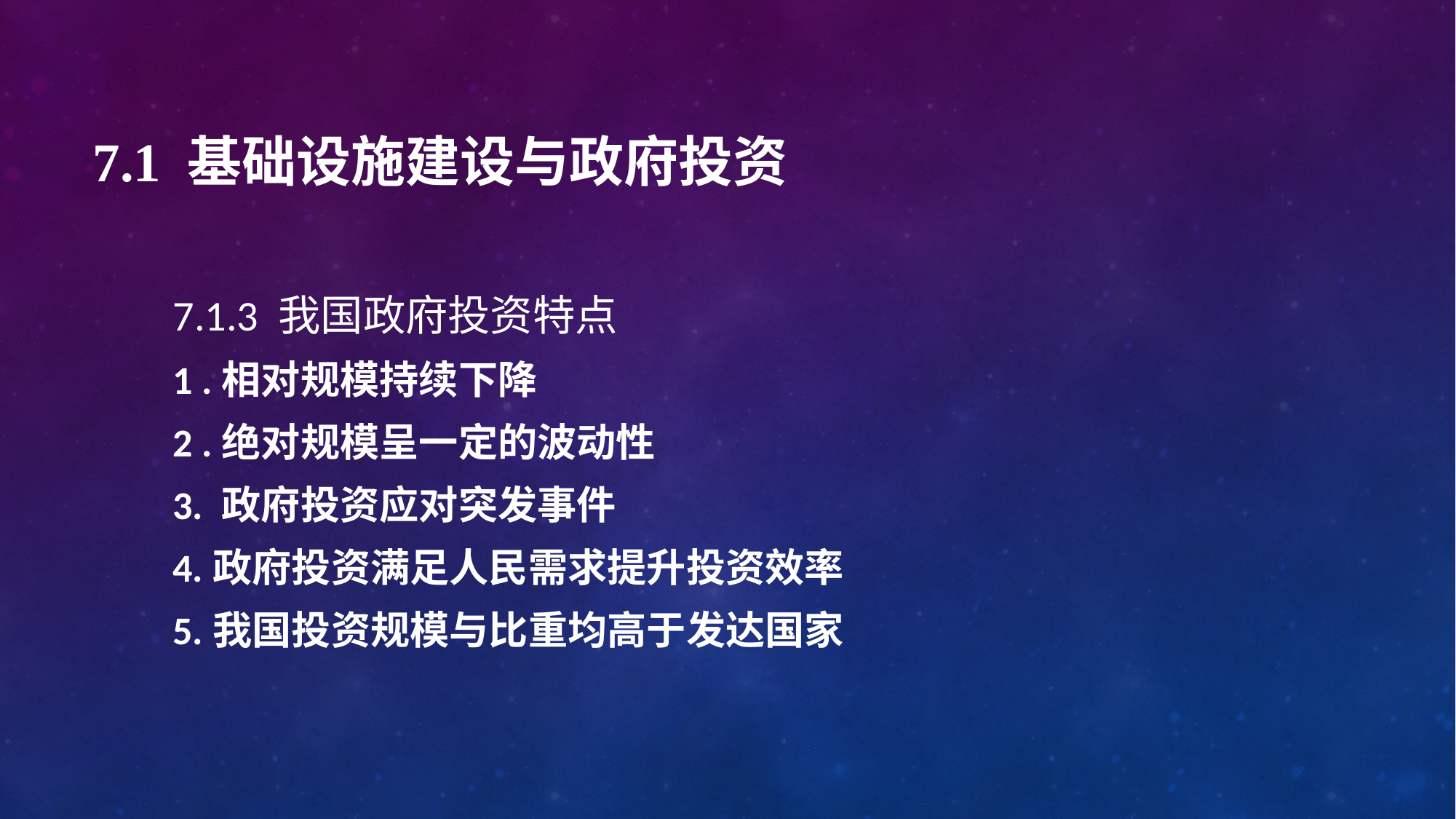

# 7.1 基础设施建设与政府投资
7.1.3 我国政府投资特点
1 .相对规模持续下降
2 .绝对规模呈一定的波动性
3. 政府投资应对突发事件
4.政府投资满足人民需求提升投资效率
5.我国投资规模与比重均高于发达国家